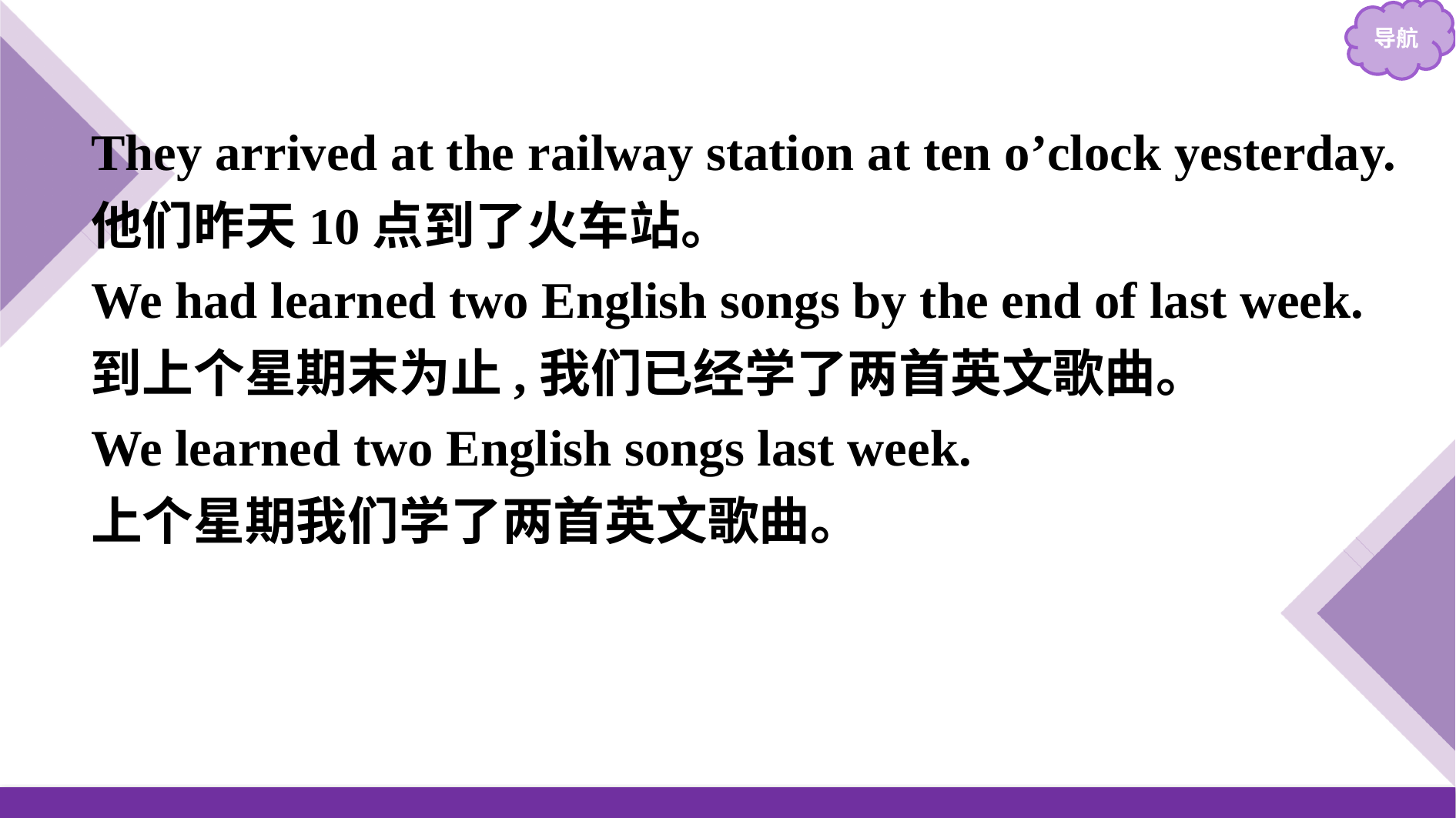

They arrived at the railway station at ten o’clock yesterday.
他们昨天10点到了火车站。
We had learned two English songs by the end of last week.
到上个星期末为止,我们已经学了两首英文歌曲。
We learned two English songs last week.
上个星期我们学了两首英文歌曲。